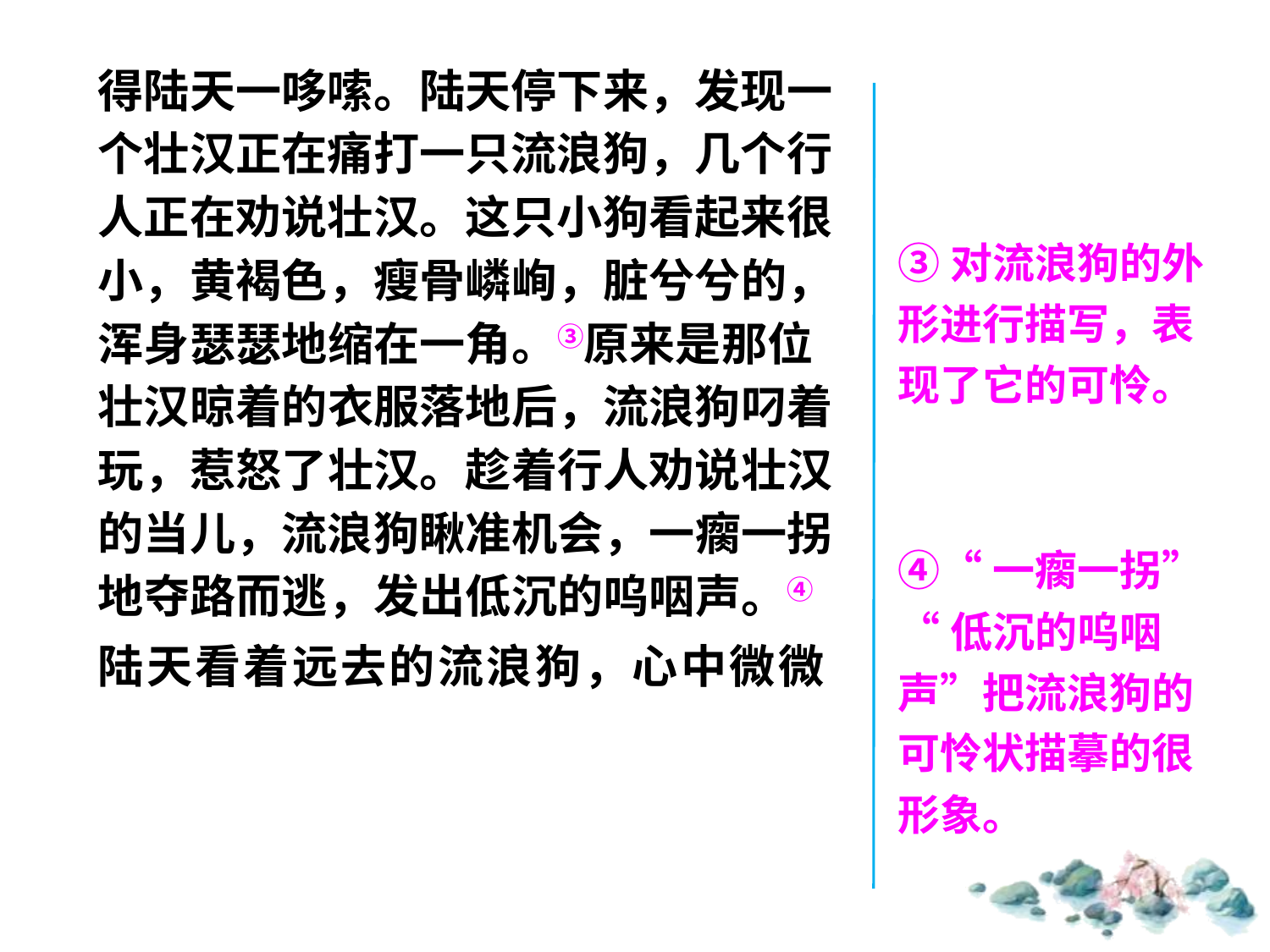

得陆天一哆嗦。陆天停下来，发现一个壮汉正在痛打一只流浪狗，几个行人正在劝说壮汉。这只小狗看起来很小，黄褐色，瘦骨嶙峋，脏兮兮的，浑身瑟瑟地缩在一角。③原来是那位壮汉晾着的衣服落地后，流浪狗叼着玩，惹怒了壮汉。趁着行人劝说壮汉的当儿，流浪狗瞅准机会，一瘸一拐地夺路而逃，发出低沉的呜咽声。④
陆天看着远去的流浪狗，心中微微
③对流浪狗的外形进行描写，表现了它的可怜。
④“一瘸一拐”
“低沉的呜咽声”把流浪狗的可怜状描摹的很形象。